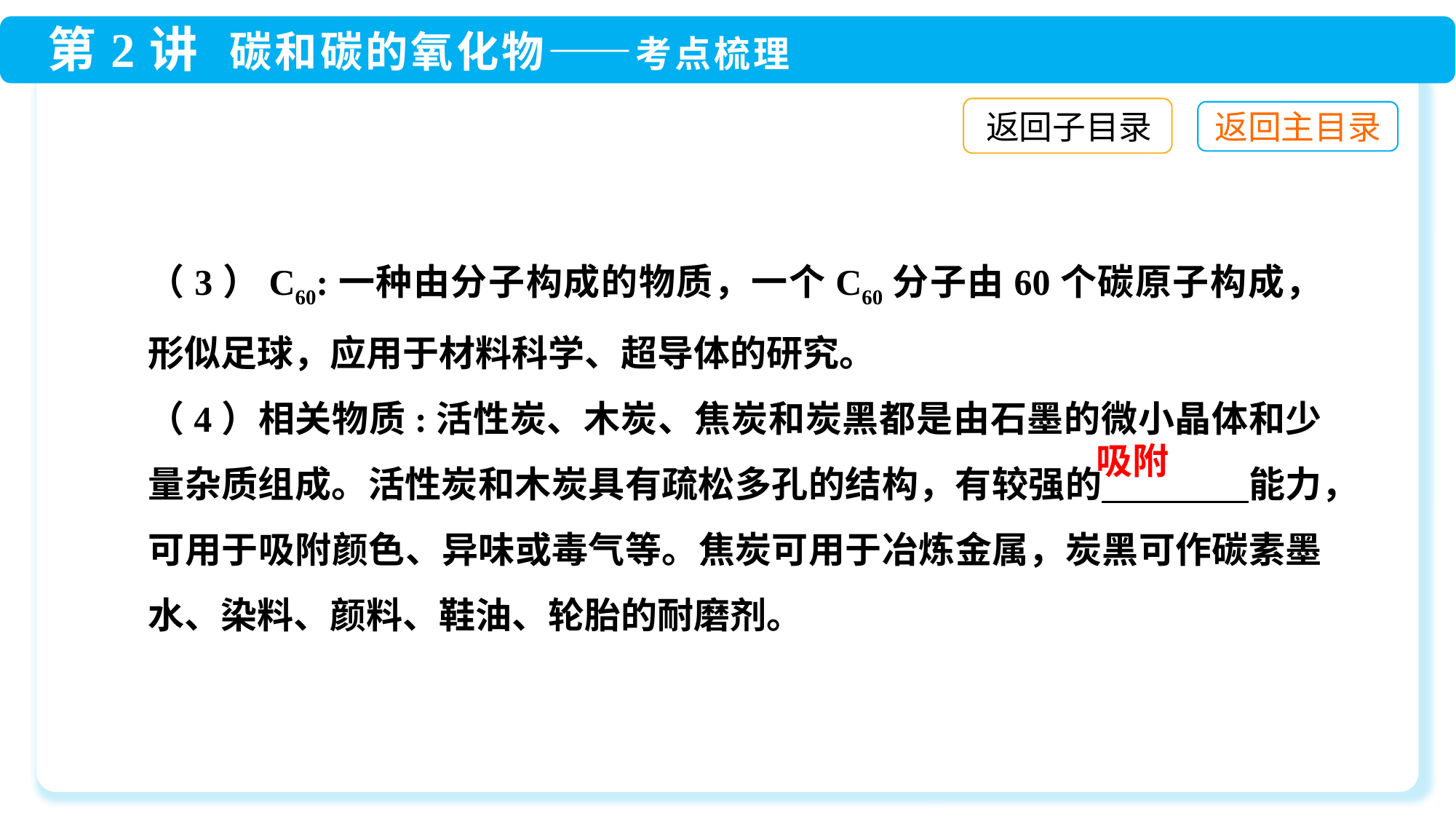

返回子目录
（3）C60:一种由分子构成的物质，一个C60分子由60个碳原子构成，形似足球，应用于材料科学、超导体的研究。
（4）相关物质:活性炭、木炭、焦炭和炭黑都是由石墨的微小晶体和少量杂质组成。活性炭和木炭具有疏松多孔的结构，有较强的　　　　能力，可用于吸附颜色、异味或毒气等。焦炭可用于冶炼金属，炭黑可作碳素墨水、染料、颜料、鞋油、轮胎的耐磨剂。
吸附